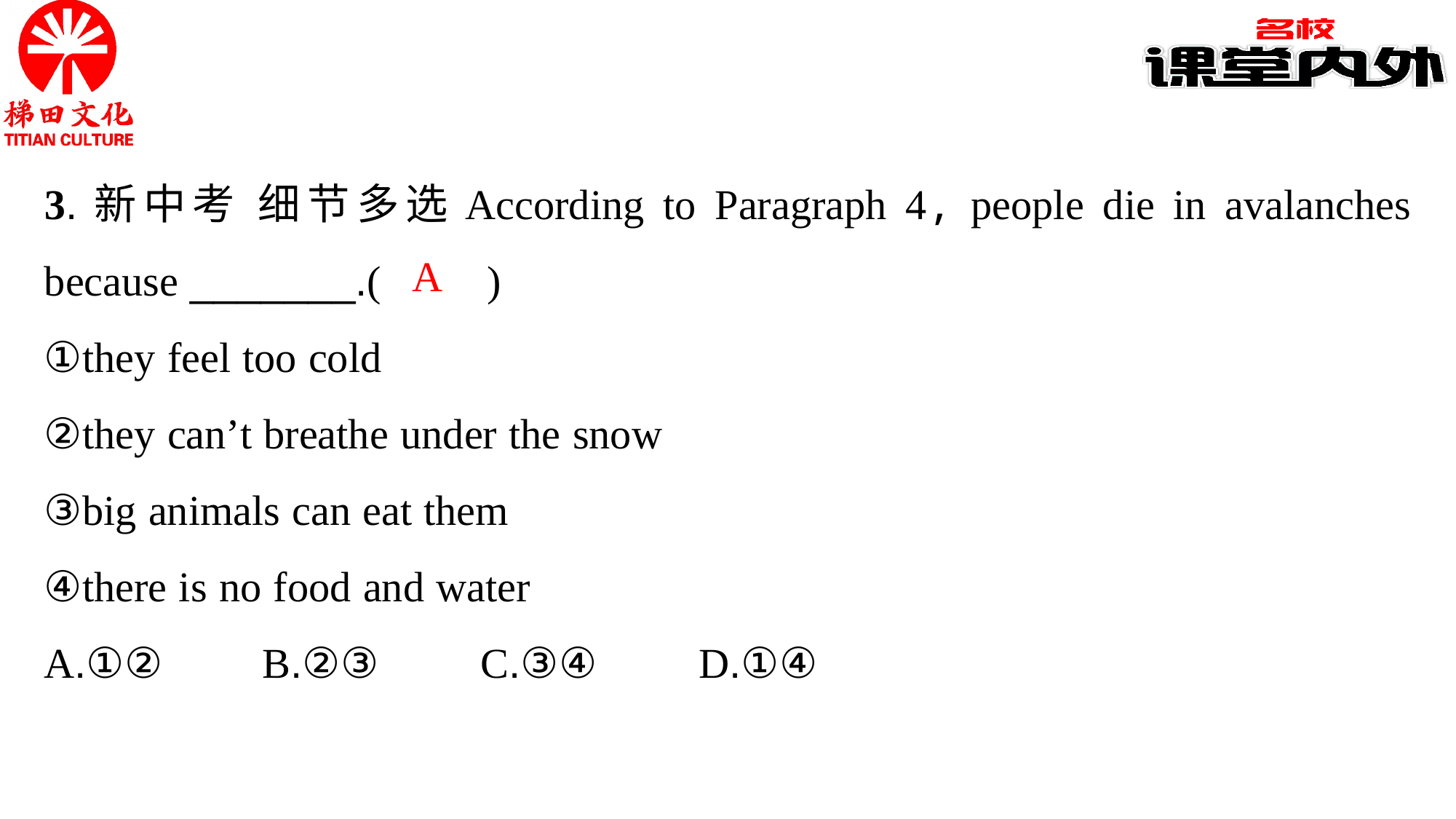

3.新中考 细节多选According to Paragraph 4, people die in avalanches because _______.(　　)
①they feel too cold
②they can’t breathe under the snow
③big animals can eat them
④there is no food and water
A.①②	B.②③	C.③④	D.①④
A